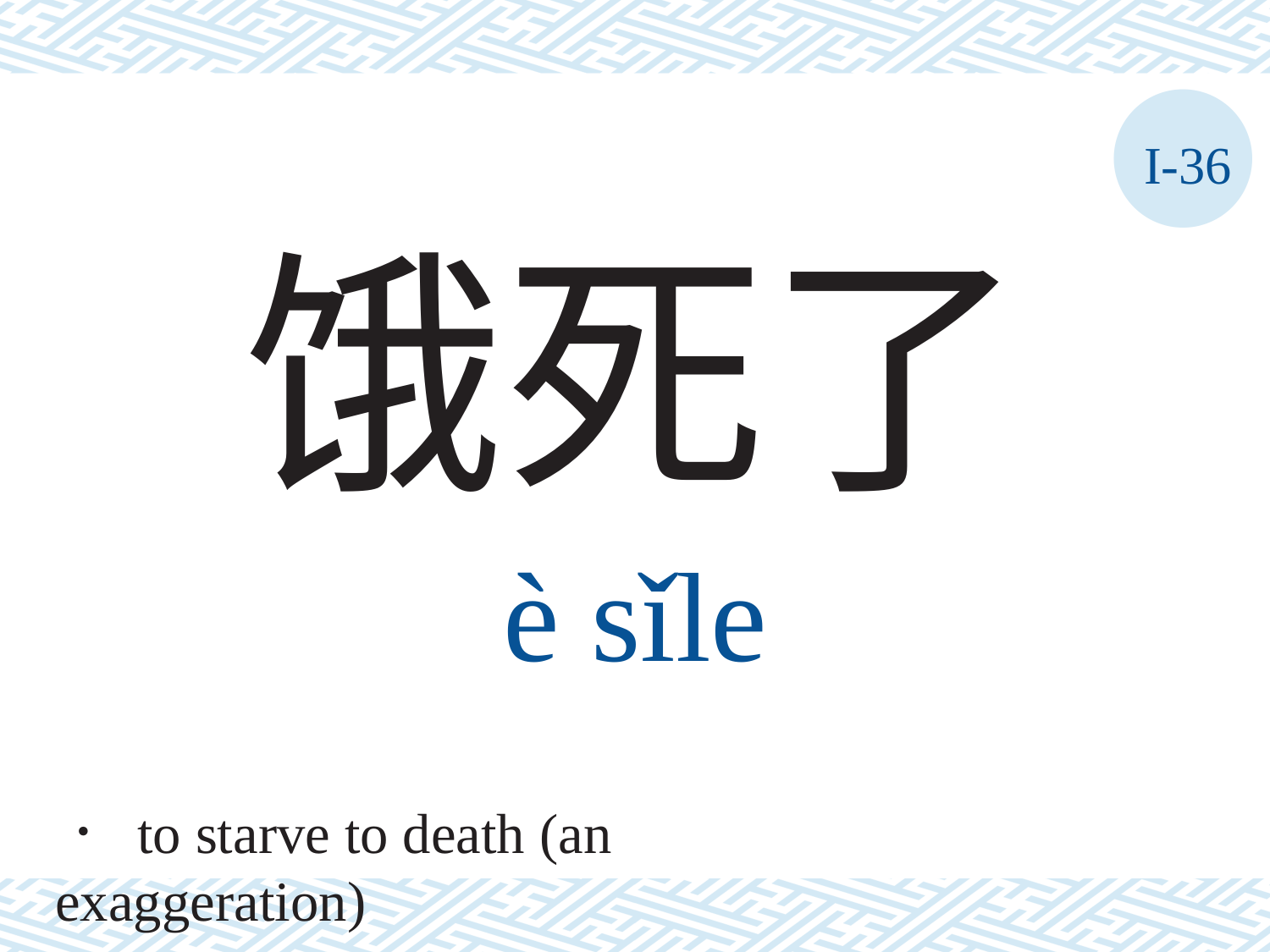

I-36
饿死了
è	sǐle
． to starve to death (an exaggeration)